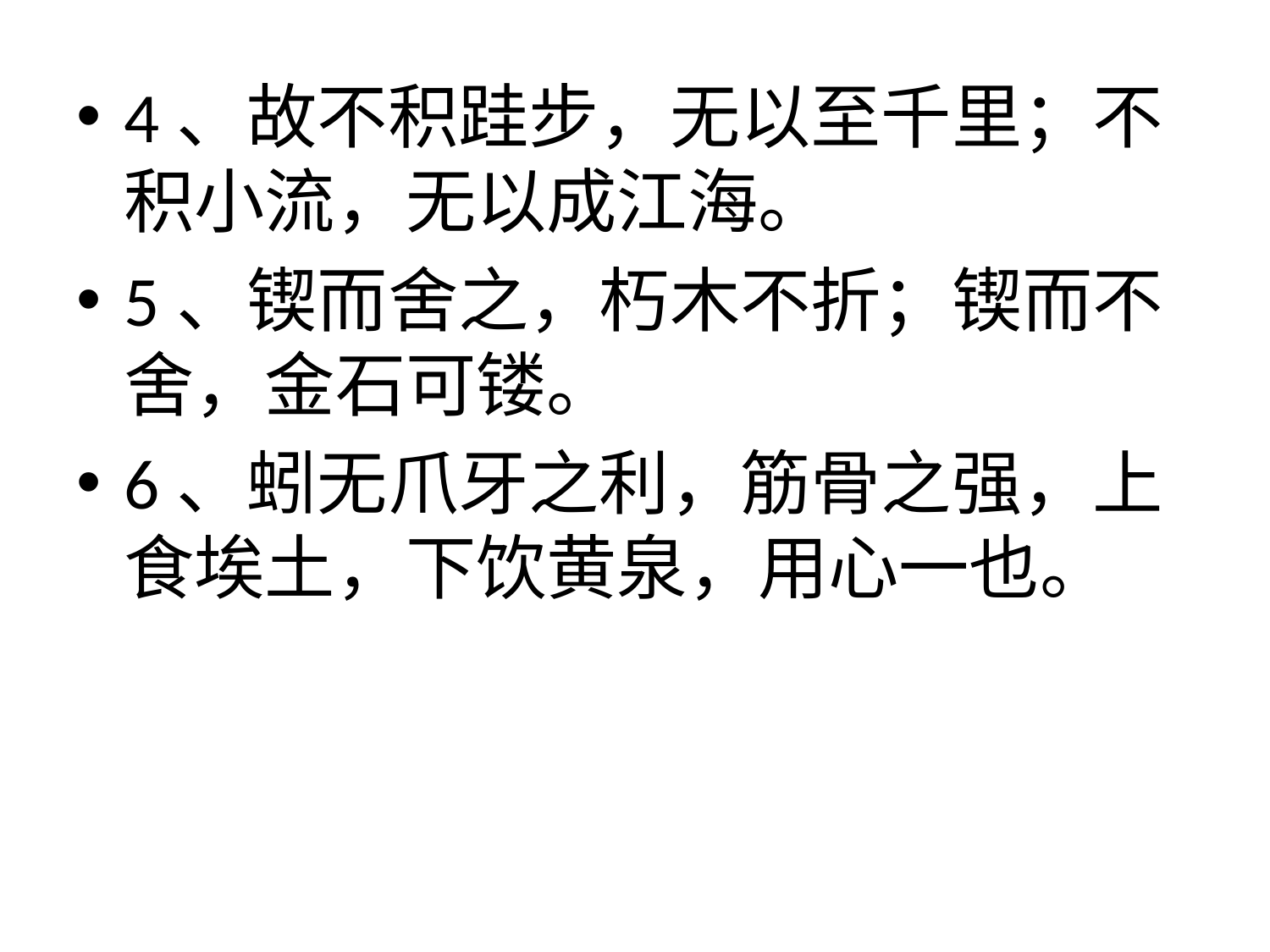

4、故不积跬步，无以至千里；不积小流，无以成江海。
5、锲而舍之，朽木不折；锲而不舍，金石可镂。
6、蚓无爪牙之利，筋骨之强，上食埃土，下饮黄泉，用心一也。